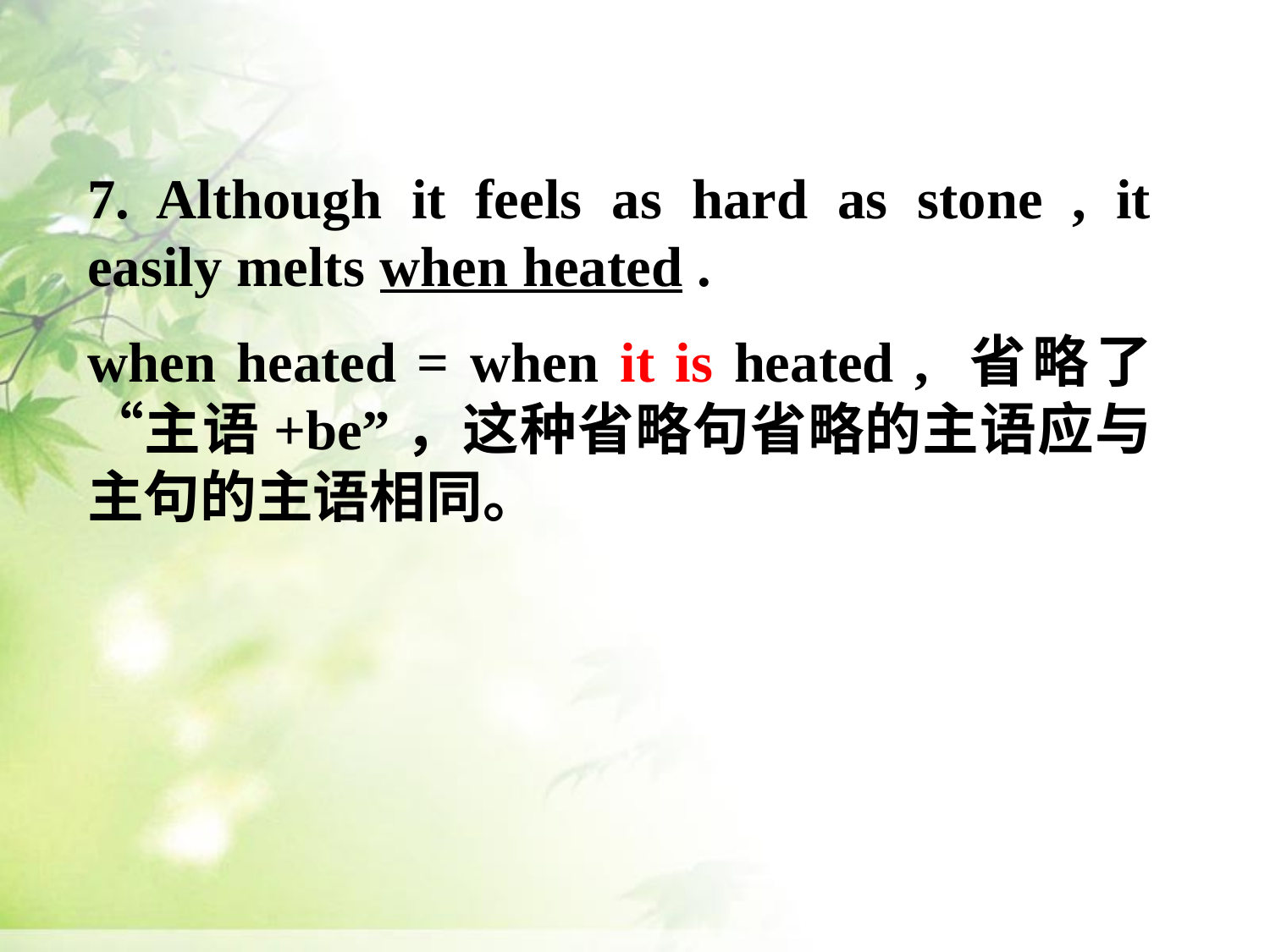

7. Although it feels as hard as stone , it easily melts when heated .
when heated = when it is heated , 省略了“主语+be”，这种省略句省略的主语应与主句的主语相同。